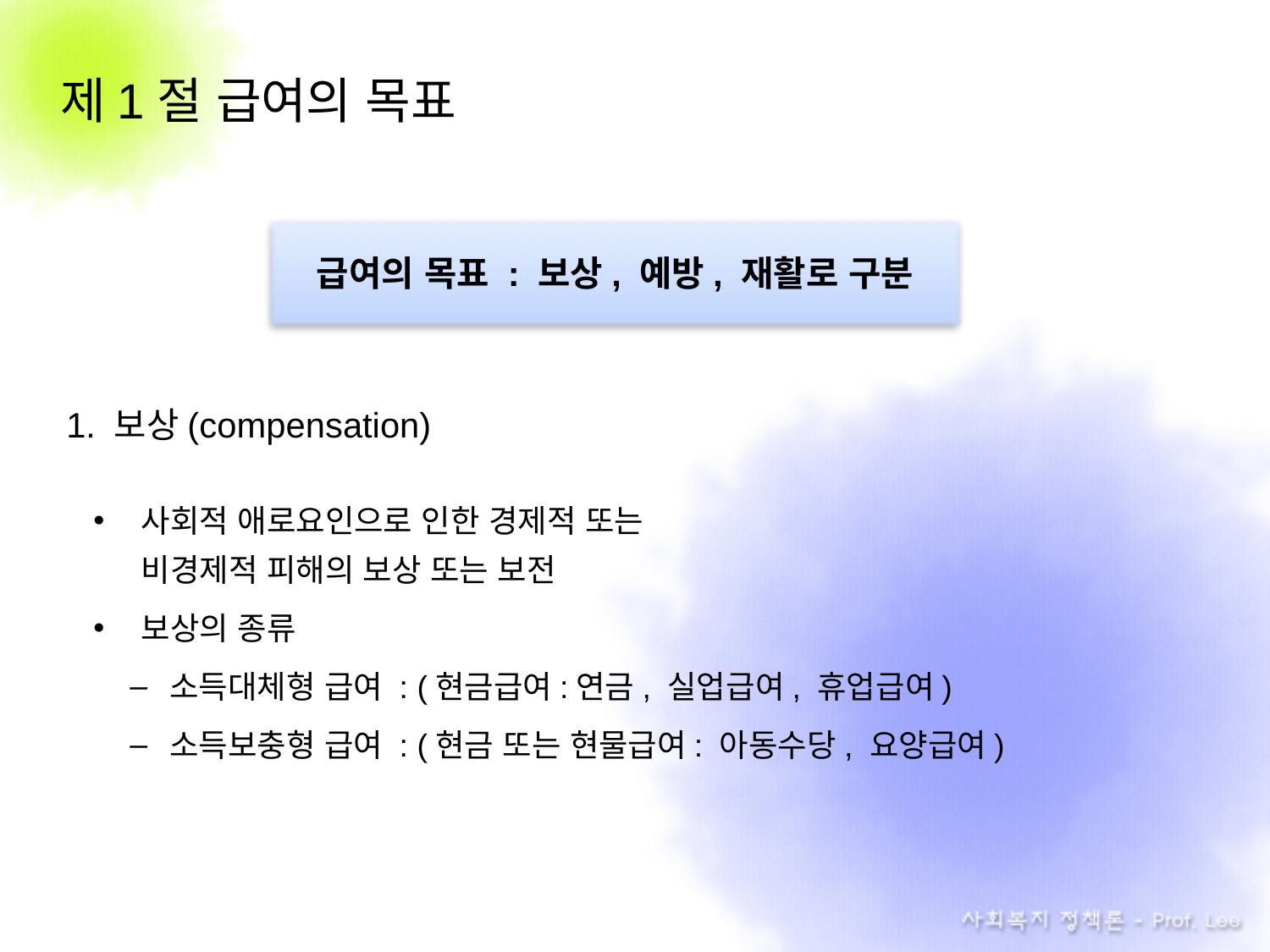

# 제1절 급여의 목표
급여의 목표 : 보상, 예방, 재활로 구분
1. 보상(compensation)

사회적 애로요인으로 인한 경제적 또는
비경제적 피해의 보상 또는 보전
보상의 종류
소득대체형 급여 : (현금급여:연금, 실업급여, 휴업급여)
소득보충형 급여 : (현금 또는 현물급여: 아동수당, 요양급여)